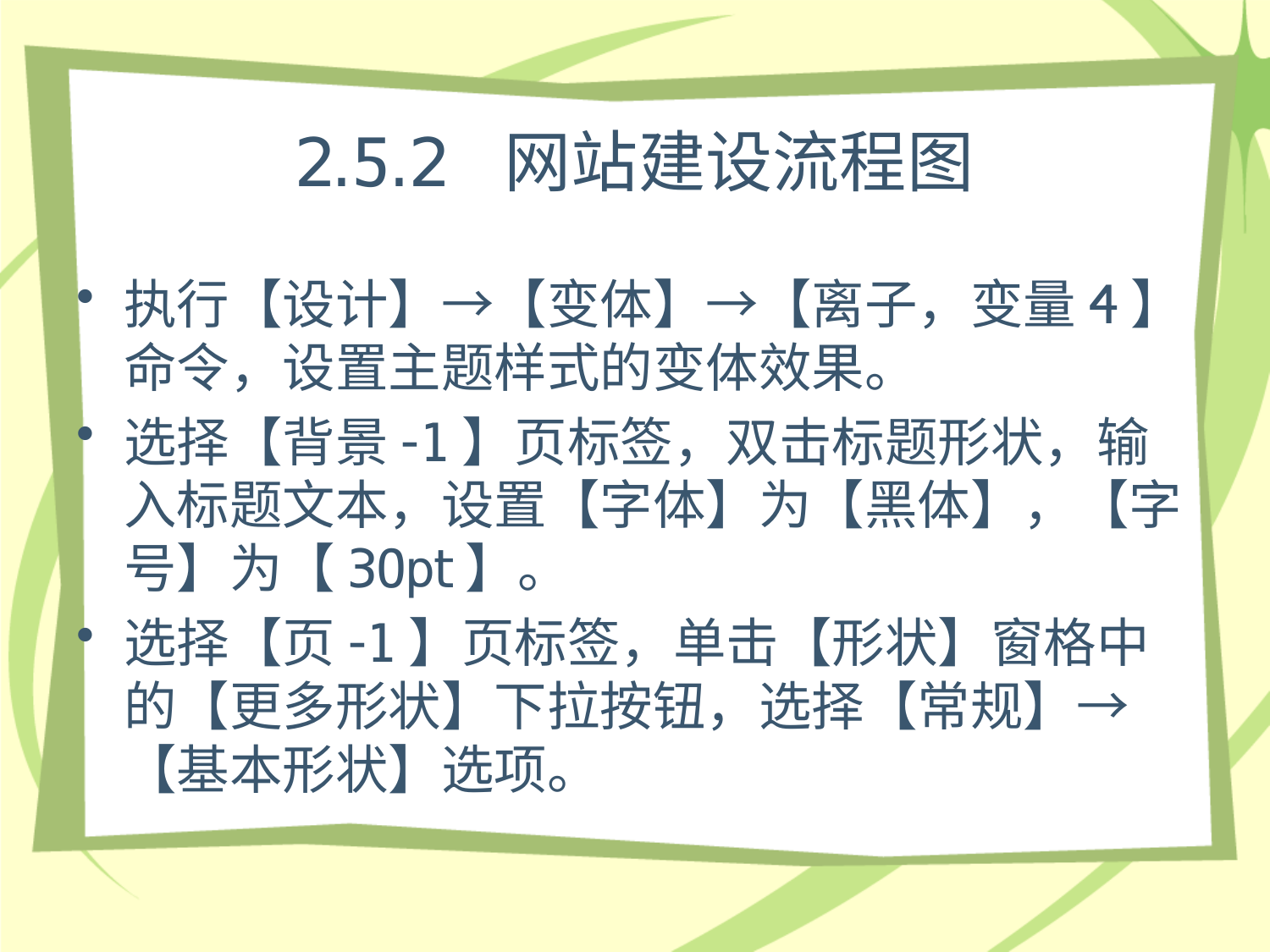

# 2.5.2  网站建设流程图
执行【设计】→【变体】→【离子，变量4】命令，设置主题样式的变体效果。
选择【背景-1】页标签，双击标题形状，输入标题文本，设置【字体】为【黑体】，【字号】为【30pt】。
选择【页-1】页标签，单击【形状】窗格中的【更多形状】下拉按钮，选择【常规】→【基本形状】选项。